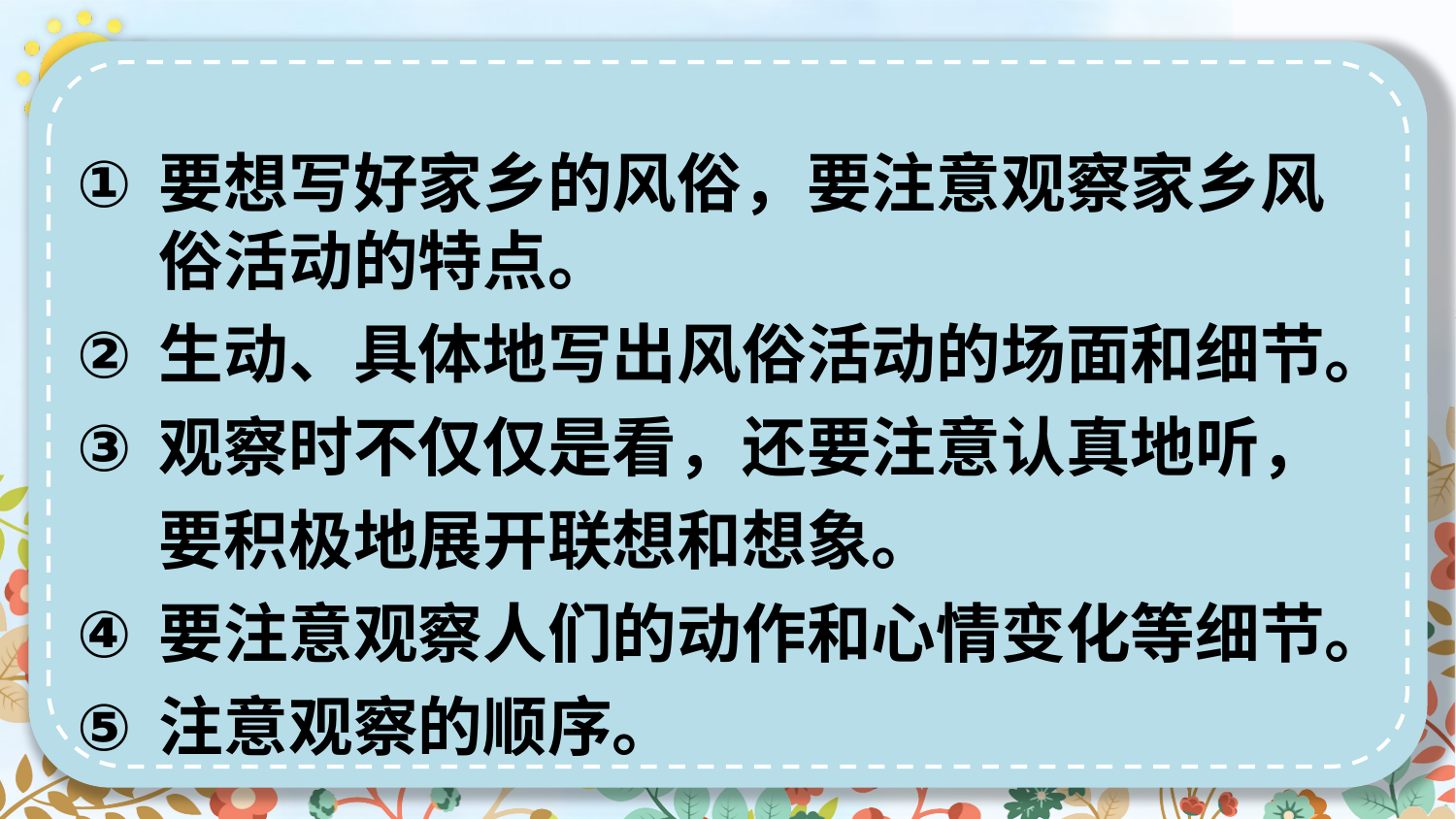

要想写好家乡的风俗，要注意观察家乡风俗活动的特点。
生动、具体地写出风俗活动的场面和细节。
观察时不仅仅是看，还要注意认真地听，要积极地展开联想和想象。
要注意观察人们的动作和心情变化等细节。
注意观察的顺序。